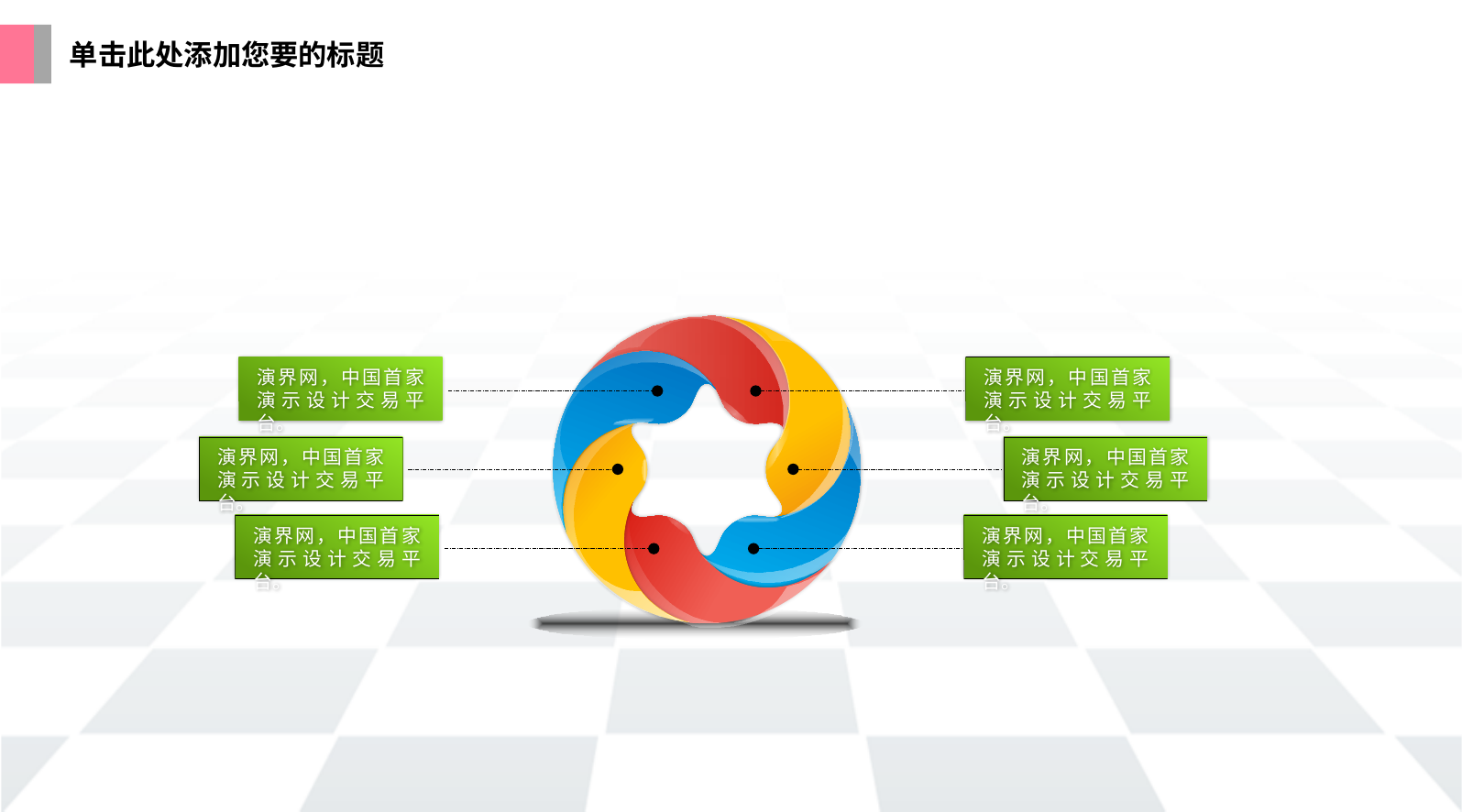

演界网，中国首家演示设计交易平台。

演界网，中国首家演示设计交易平台。

演界网，中国首家演示设计交易平台。

演界网，中国首家演示设计交易平台。

演界网，中国首家演示设计交易平台。

演界网，中国首家演示设计交易平台。